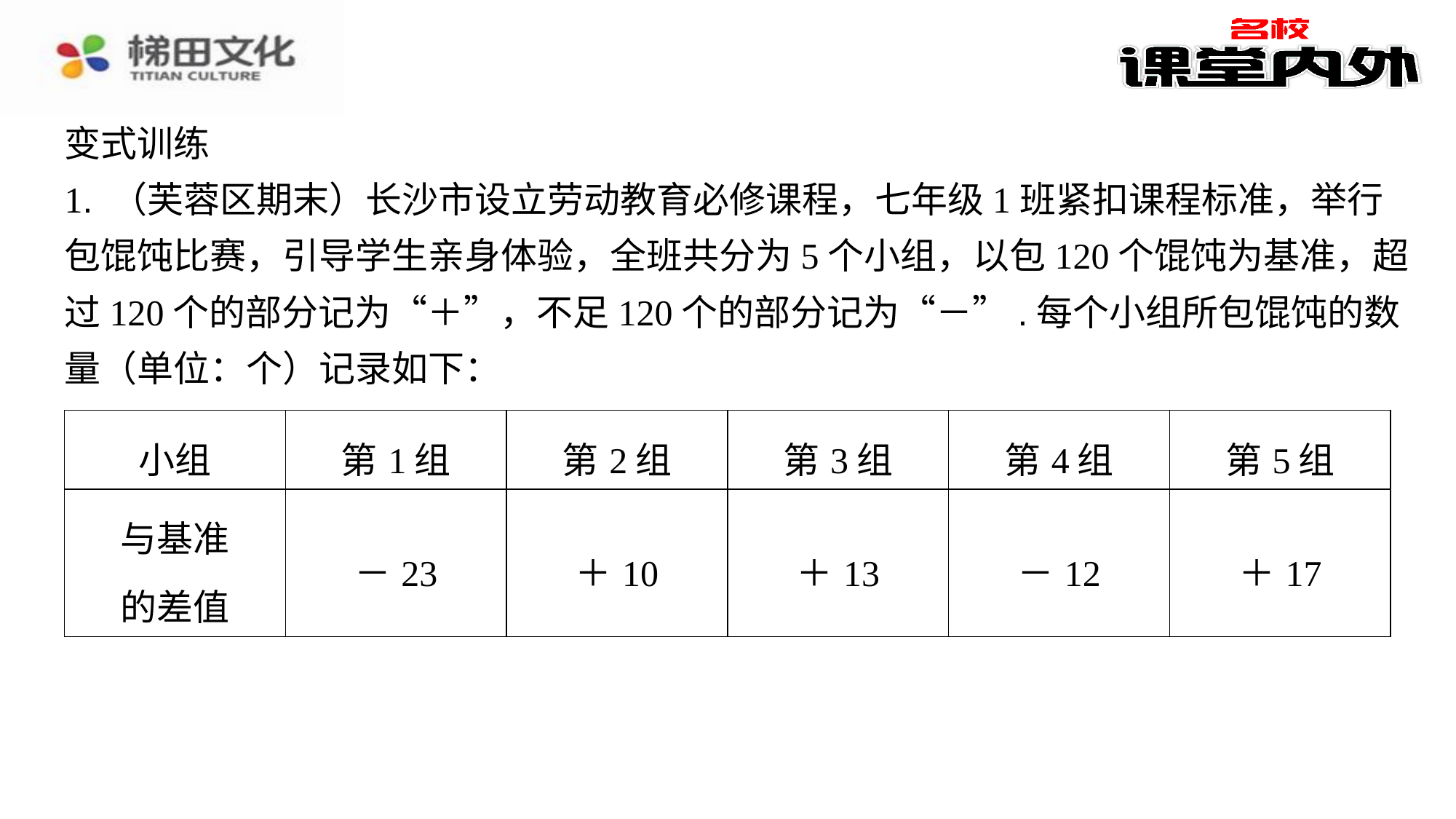

变式训练
1. （芙蓉区期末）长沙市设立劳动教育必修课程，七年级1班紧扣课程标准，举行
包馄饨比赛，引导学生亲身体验，全班共分为5个小组，以包120个馄饨为基准，超
过120个的部分记为“＋”，不足120个的部分记为“－”.每个小组所包馄饨的数
量（单位：个）记录如下：
| 小组 | 第1组 | 第2组 | 第3组 | 第4组 | 第5组 |
| --- | --- | --- | --- | --- | --- |
| 与基准 的差值 | －23 | ＋10 | ＋13 | －12 | ＋17 |